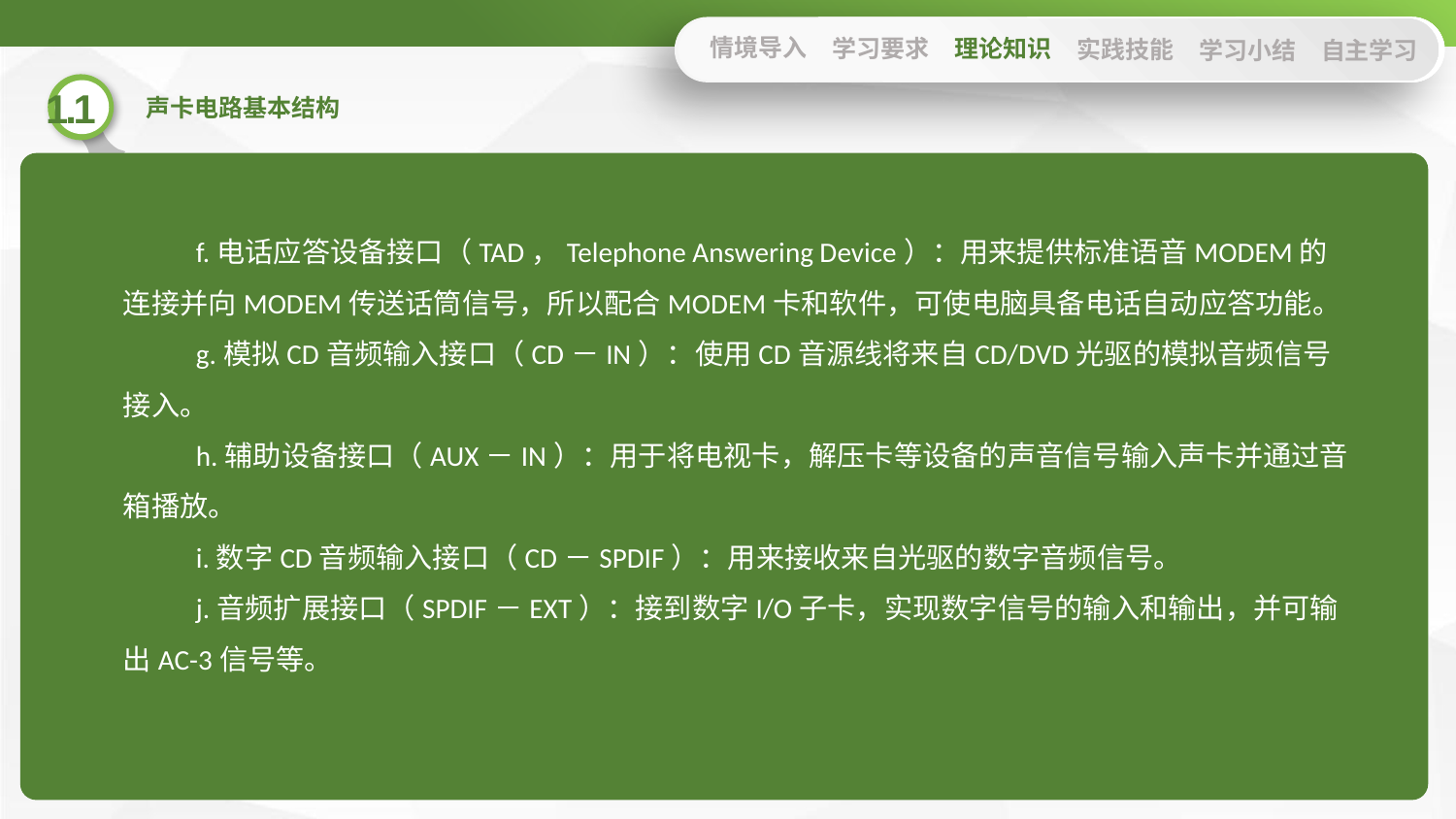

情境导入
学习要求
理论知识
实践技能
学习小结
自主学习
f.电话应答设备接口（TAD，Telephone Answering Device）：用来提供标准语音MODEM的连接并向MODEM传送话筒信号，所以配合MODEM卡和软件，可使电脑具备电话自动应答功能。
g.模拟CD音频输入接口（CD－IN）：使用CD音源线将来自CD/DVD光驱的模拟音频信号接入。
h.辅助设备接口（AUX－IN）：用于将电视卡，解压卡等设备的声音信号输入声卡并通过音箱播放。
i.数字CD音频输入接口（CD－SPDIF）：用来接收来自光驱的数字音频信号。
j.音频扩展接口（SPDIF－EXT）：接到数字I/O子卡，实现数字信号的输入和输出，并可输出AC-3信号等。